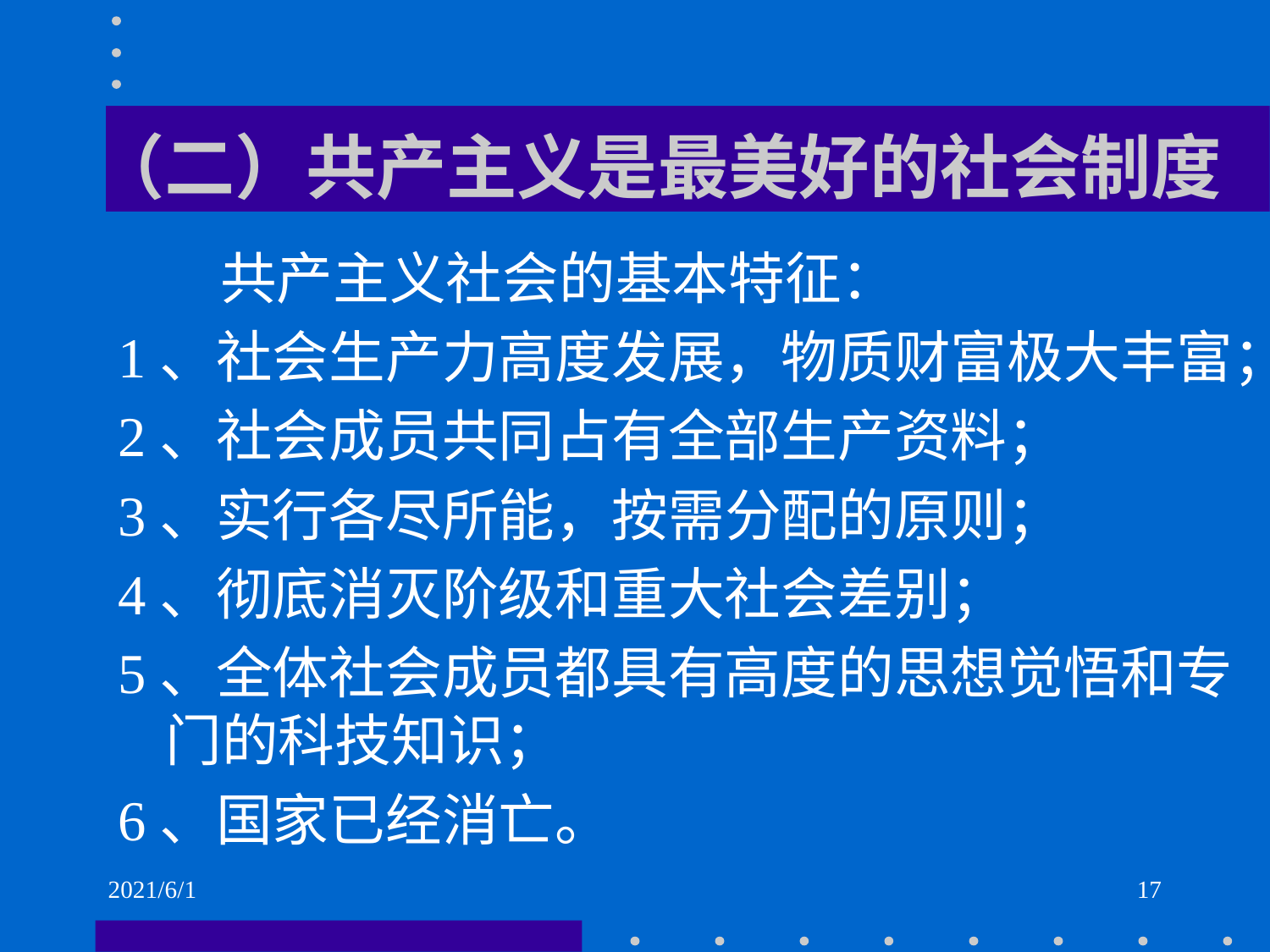

# （二）共产主义是最美好的社会制度
       共产主义社会的基本特征：
1、社会生产力高度发展，物质财富极大丰富；
2、社会成员共同占有全部生产资料；
3、实行各尽所能，按需分配的原则；
4、彻底消灭阶级和重大社会差别；
5、全体社会成员都具有高度的思想觉悟和专门的科技知识；
6、国家已经消亡。
2021/6/1
17